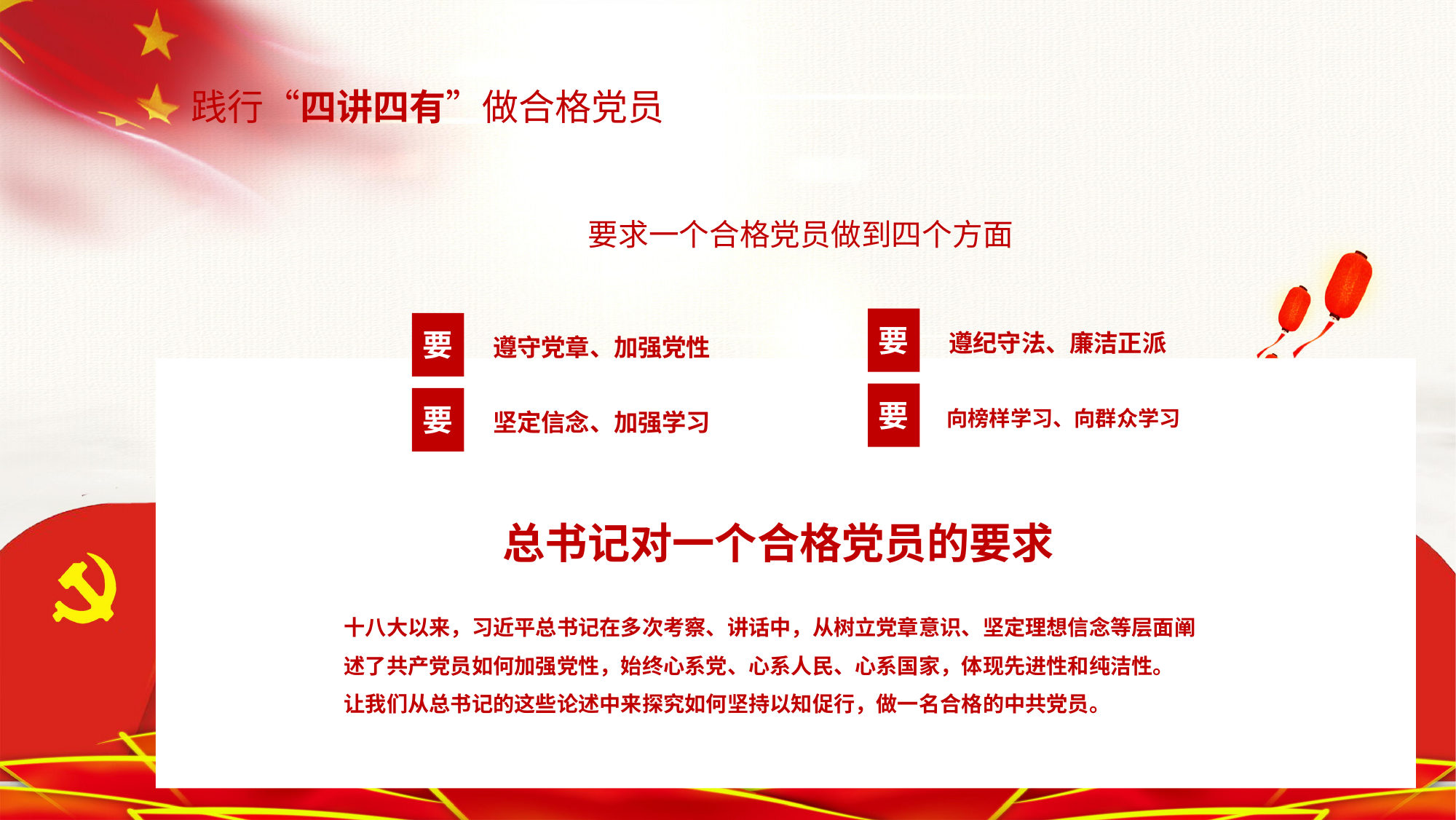

践行“四讲四有”做合格党员
要求一个合格党员做到四个方面
要
要
遵纪守法、廉洁正派
遵守党章、加强党性

要
要
向榜样学习、向群众学习
坚定信念、加强学习
总书记对一个合格党员的要求
十八大以来，习近平总书记在多次考察、讲话中，从树立党章意识、坚定理想信念等层面阐述了共产党员如何加强党性，始终心系党、心系人民、心系国家，体现先进性和纯洁性。 让我们从总书记的这些论述中来探究如何坚持以知促行，做一名合格的中共党员。